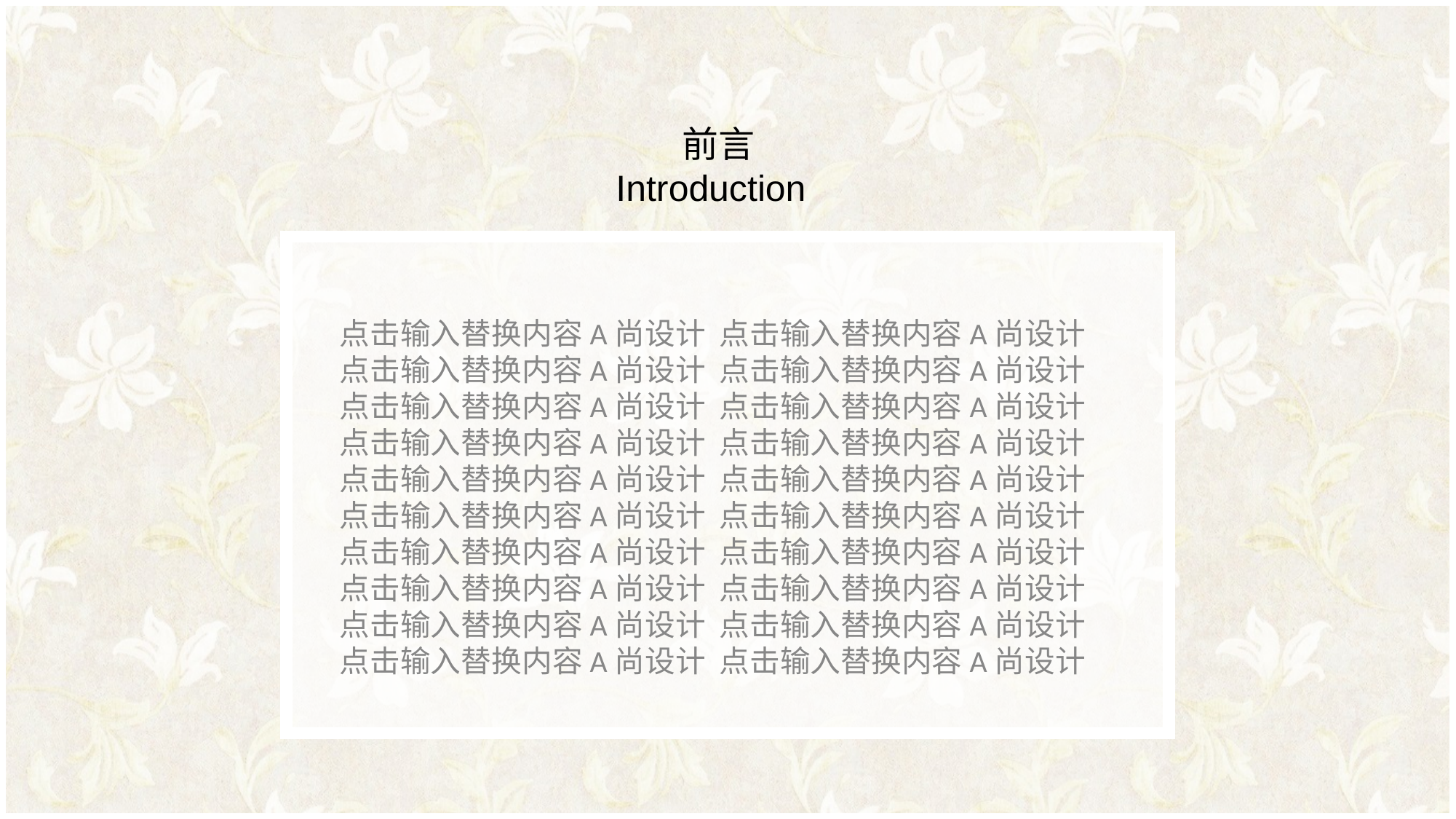

前言
Introduction

点击输入替换内容A尚设计  点击输入替换内容A尚设计
点击输入替换内容A尚设计  点击输入替换内容A尚设计
点击输入替换内容A尚设计  点击输入替换内容A尚设计
点击输入替换内容A尚设计  点击输入替换内容A尚设计
点击输入替换内容A尚设计  点击输入替换内容A尚设计
点击输入替换内容A尚设计  点击输入替换内容A尚设计
点击输入替换内容A尚设计  点击输入替换内容A尚设计
点击输入替换内容A尚设计  点击输入替换内容A尚设计
点击输入替换内容A尚设计  点击输入替换内容A尚设计
点击输入替换内容A尚设计  点击输入替换内容A尚设计